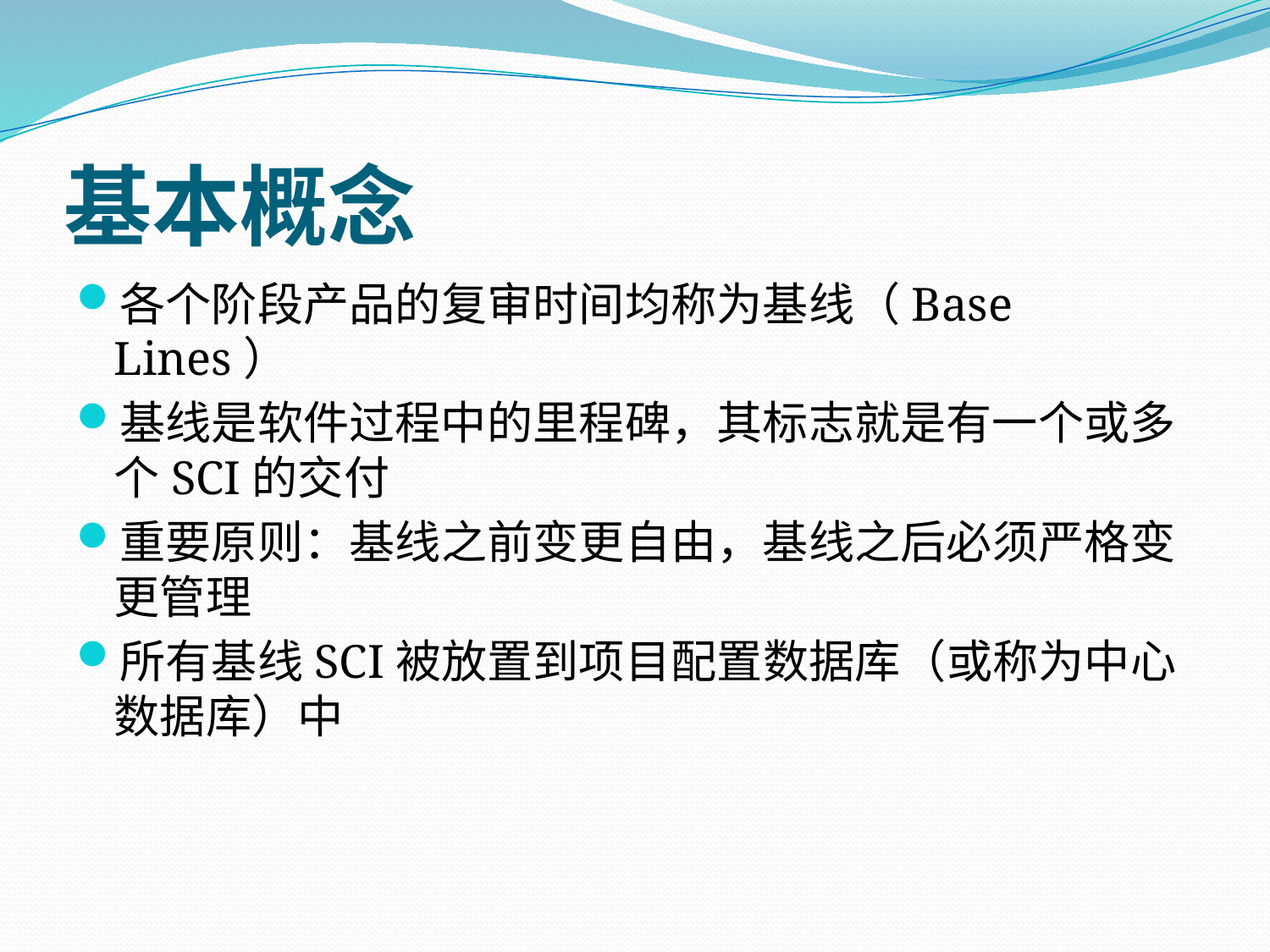

# 基本概念
各个阶段产品的复审时间均称为基线（Base Lines）
基线是软件过程中的里程碑，其标志就是有一个或多个SCI的交付
重要原则：基线之前变更自由，基线之后必须严格变更管理
所有基线SCI被放置到项目配置数据库（或称为中心数据库）中